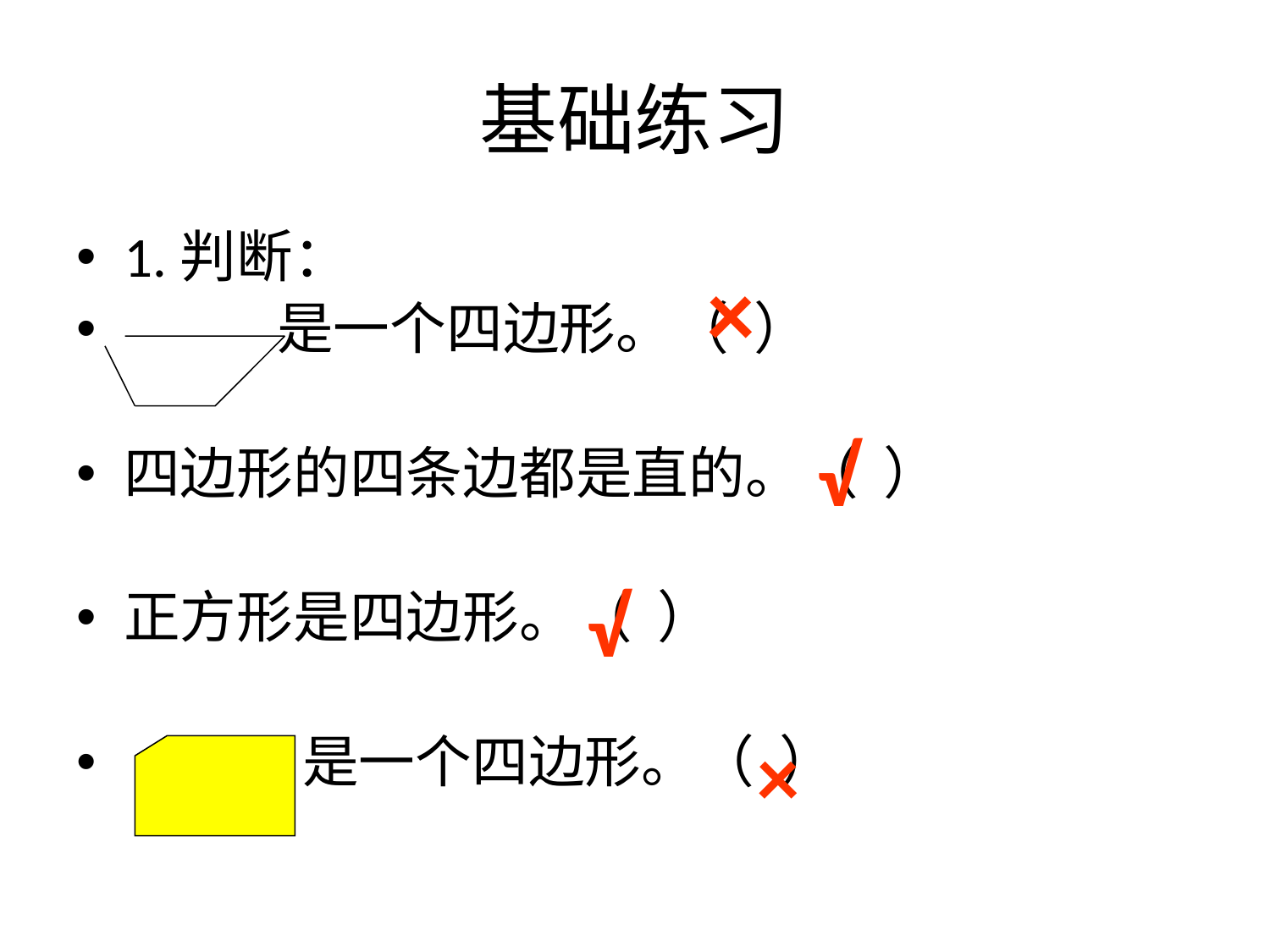

# 基础练习
1.判断：
           是一个四边形。（  ）

四边形的四条边都是直的。（  ）

正方形是四边形。（  ）

             是一个四边形。（  ）
×

√
√
×